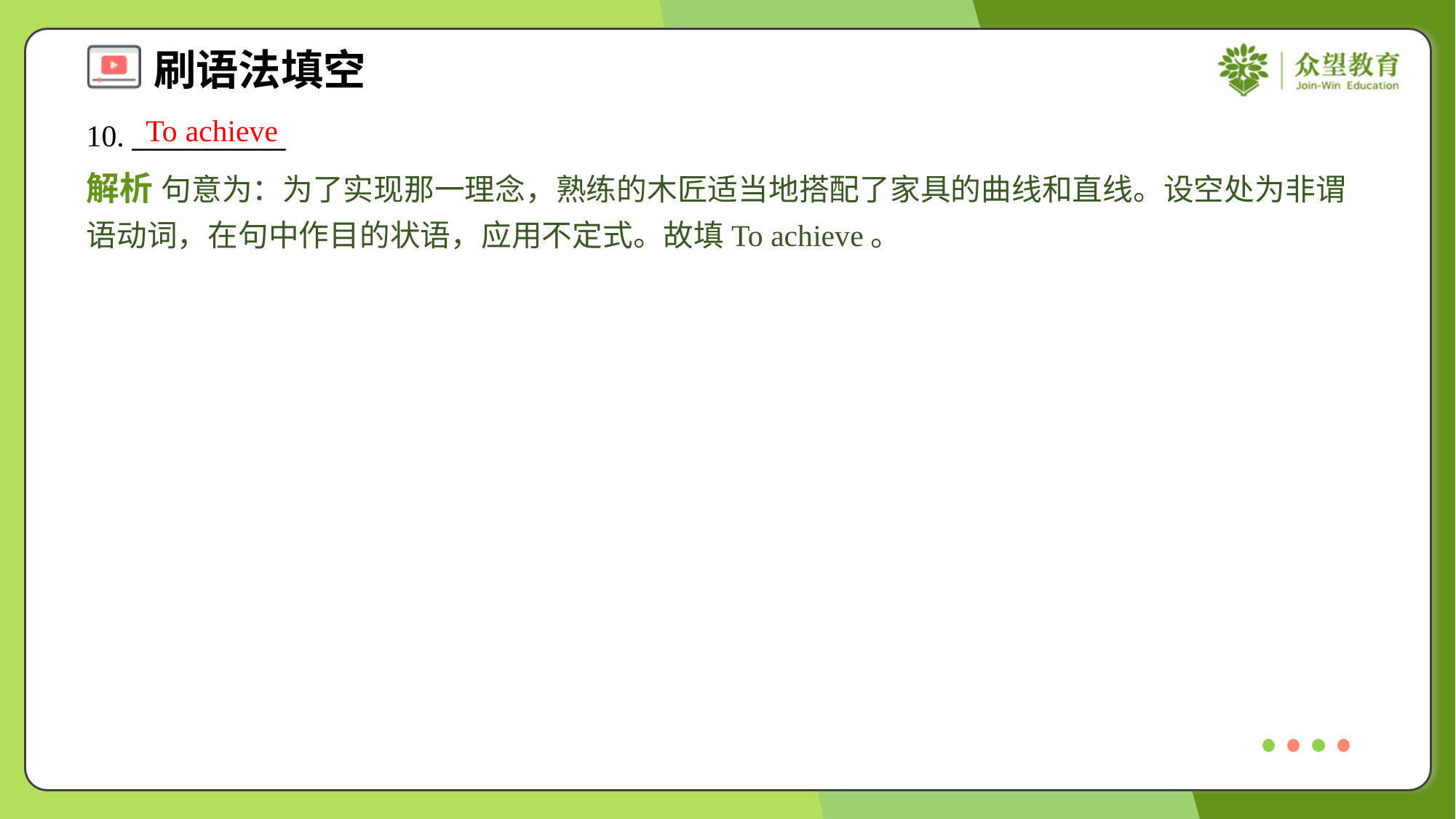

To achieve
10. ___________
解析 句意为：为了实现那一理念，熟练的木匠适当地搭配了家具的曲线和直线。设空处为非谓语动词，在句中作目的状语，应用不定式。故填To achieve。